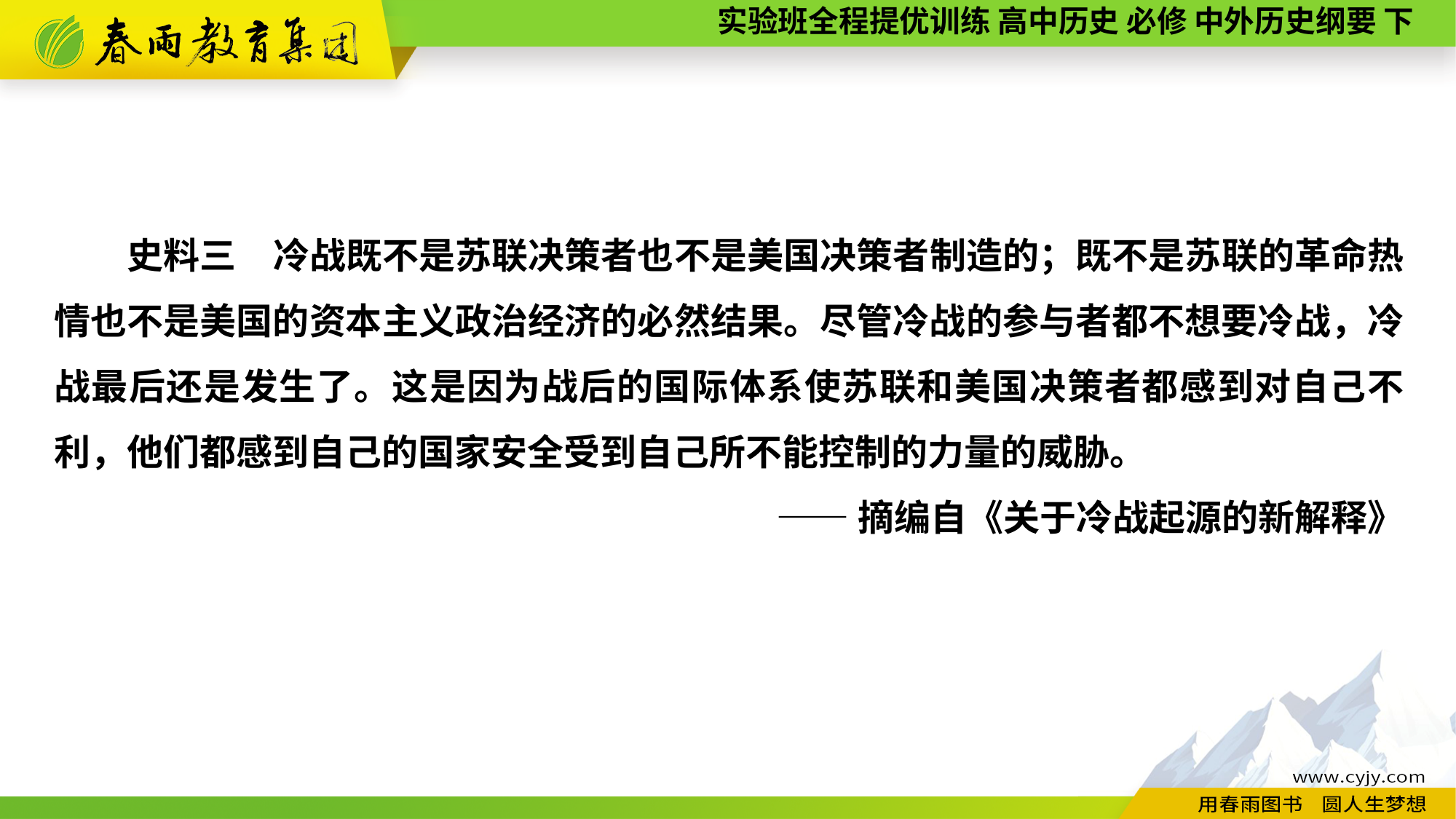

史料三　冷战既不是苏联决策者也不是美国决策者制造的；既不是苏联的革命热情也不是美国的资本主义政治经济的必然结果。尽管冷战的参与者都不想要冷战，冷战最后还是发生了。这是因为战后的国际体系使苏联和美国决策者都感到对自己不利，他们都感到自己的国家安全受到自己所不能控制的力量的威胁。
——摘编自《关于冷战起源的新解释》